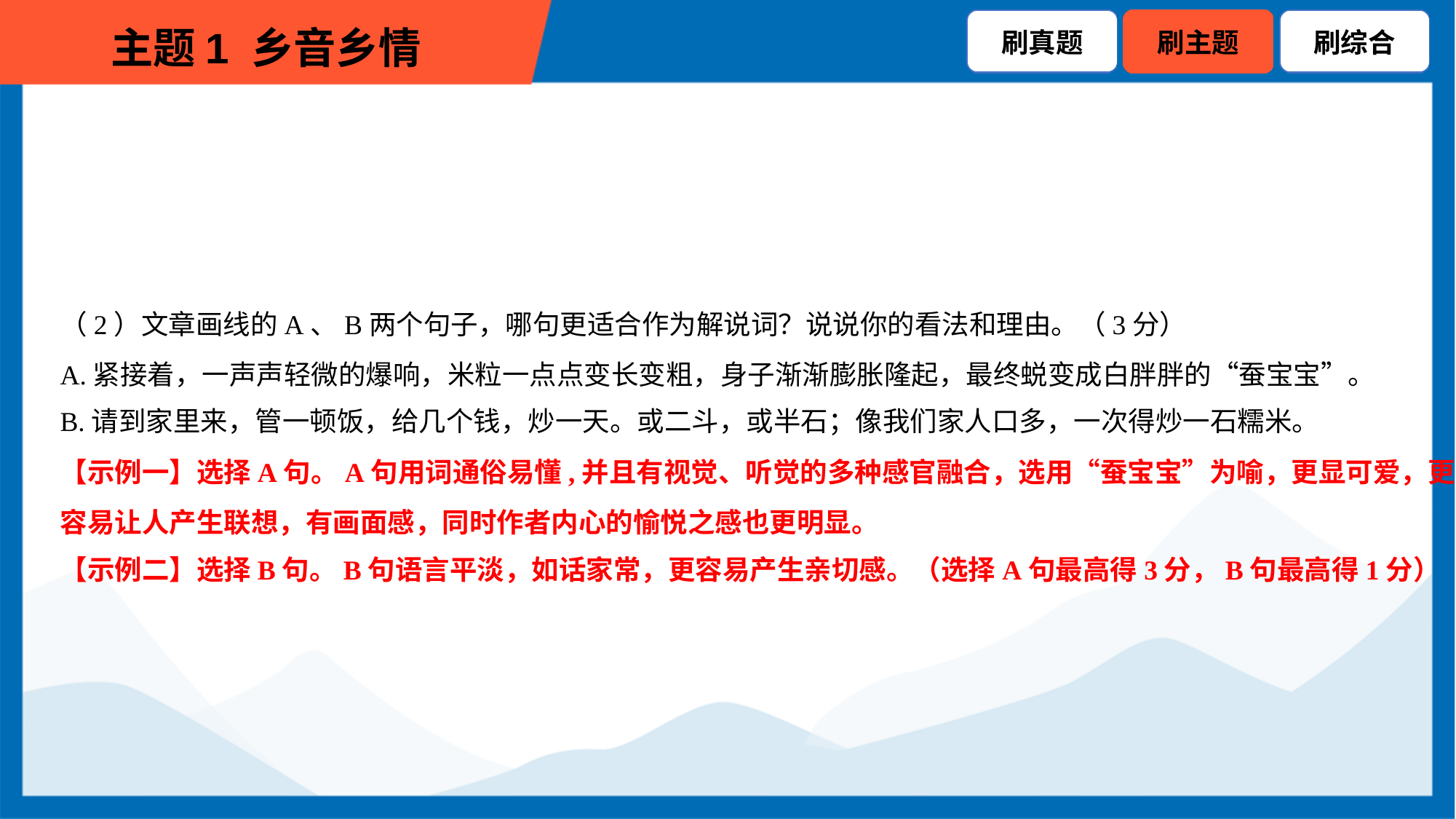

（2）文章画线的A、B两个句子，哪句更适合作为解说词？说说你的看法和理由。（3分）
A.紧接着，一声声轻微的爆响，米粒一点点变长变粗，身子渐渐膨胀隆起，最终蜕变成白胖胖的“蚕宝宝”。
B.请到家里来，管一顿饭，给几个钱，炒一天。或二斗，或半石；像我们家人口多，一次得炒一石糯米。
【示例一】选择A句。A句用词通俗易懂,并且有视觉、听觉的多种感官融合，选用“蚕宝宝”为喻，更显可爱，更
容易让人产生联想，有画面感，同时作者内心的愉悦之感也更明显。
【示例二】选择B句。B句语言平淡，如话家常，更容易产生亲切感。（选择A句最高得3分，B句最高得1分）